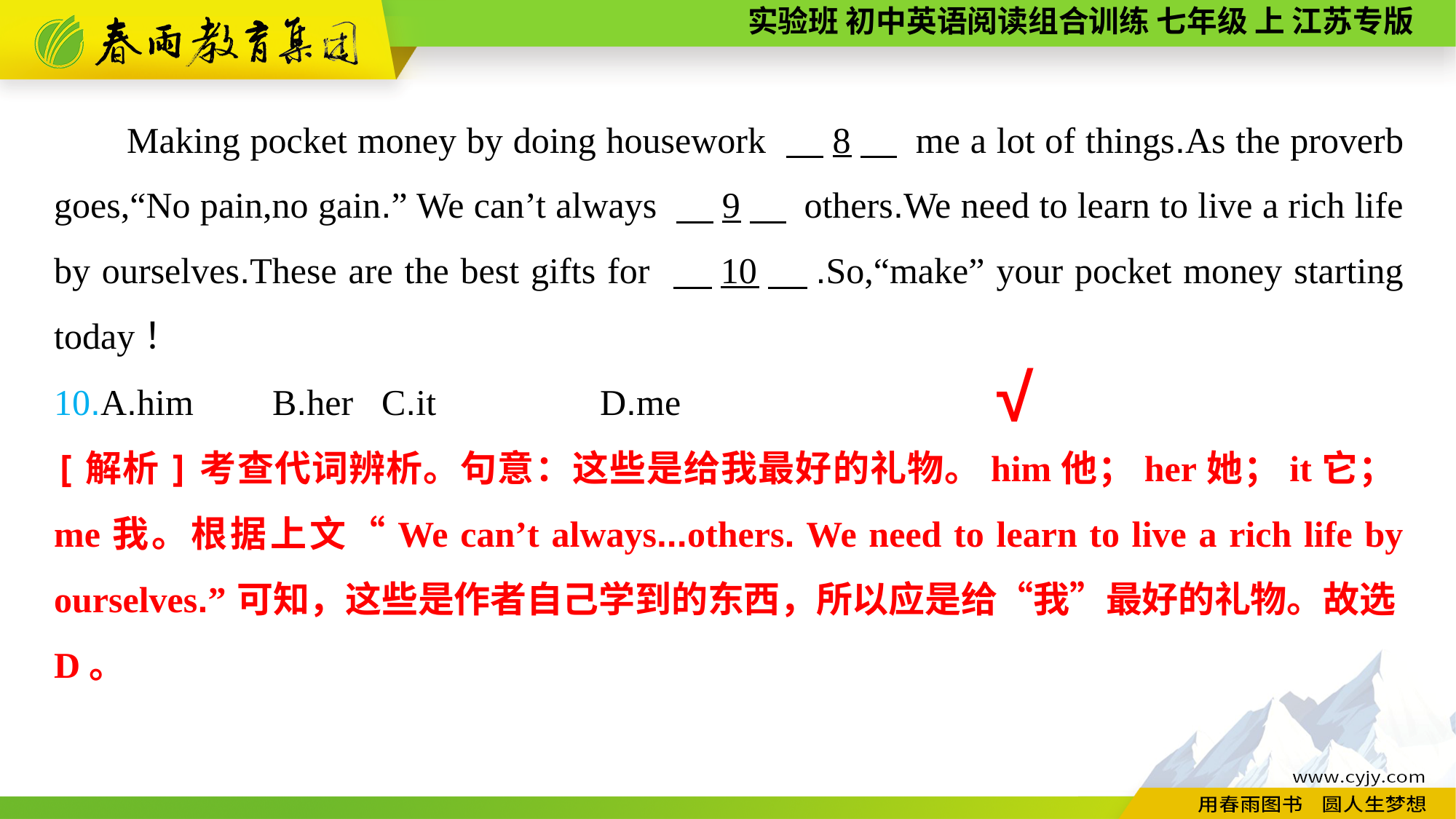

Making pocket money by doing housework 　8　 me a lot of things.As the proverb goes,“No pain,no gain.” We can’t always 　9　 others.We need to learn to live a rich life by ourselves.These are the best gifts for 　10　.So,“make” your pocket money starting today！
10.A.him	B.her	C.it		D.me
√
[解析]考查代词辨析。句意：这些是给我最好的礼物。him他；her她；it它；me我。根据上文“We can’t always...others. We need to learn to live a rich life by ourselves.”可知，这些是作者自己学到的东西，所以应是给“我”最好的礼物。故选D。